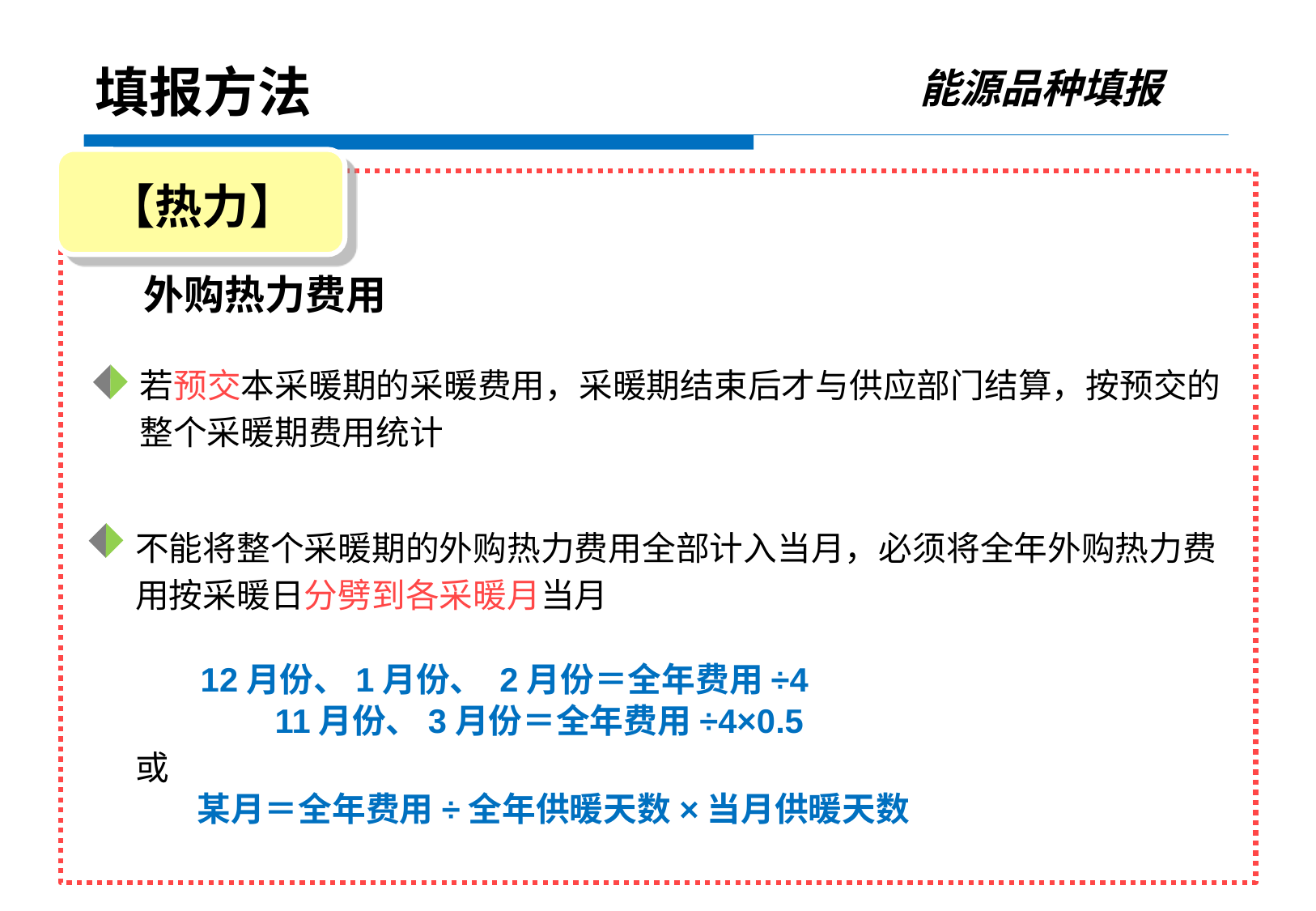

能源品种填报
填报方法

【热力】

外购热力费用
若预交本采暖期的采暖费用，采暖期结束后才与供应部门结算，按预交的整个采暖期费用统计

不能将整个采暖期的外购热力费用全部计入当月，必须将全年外购热力费用按采暖日分劈到各采暖月当月

       12月份、1月份、 2月份＝全年费用÷4
               11月份、3月份＝全年费用÷4×0.5
或
       某月＝全年费用÷全年供暖天数×当月供暖天数